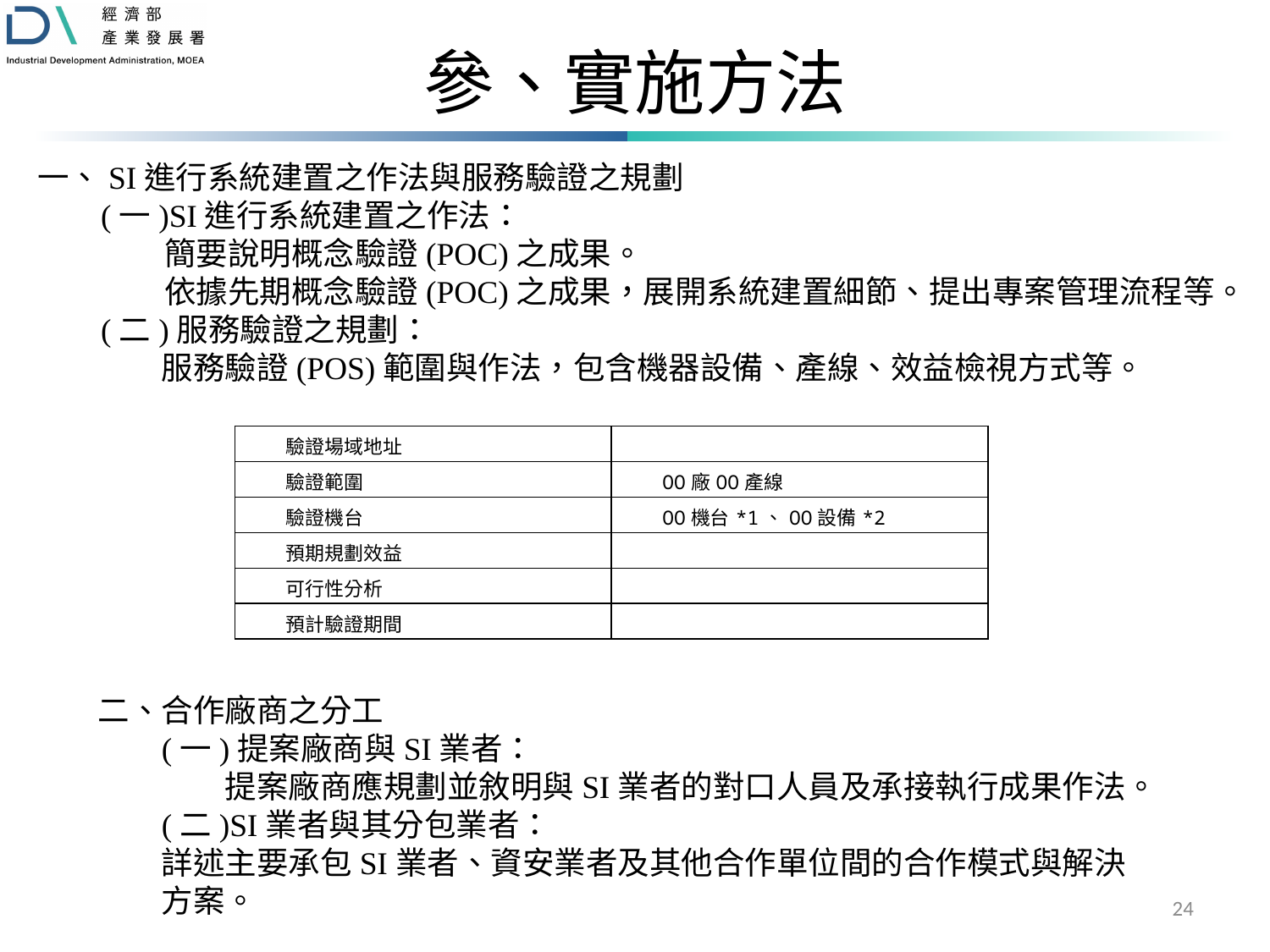

# 參、實施方法
一、SI進行系統建置之作法與服務驗證之規劃
(一)SI進行系統建置之作法：
簡要說明概念驗證(POC)之成果。
依據先期概念驗證(POC)之成果，展開系統建置細節、提出專案管理流程等。
(二)服務驗證之規劃：
服務驗證(POS)範圍與作法，包含機器設備、產線、效益檢視方式等。

二、合作廠商之分工
(一)提案廠商與SI業者：
提案廠商應規劃並敘明與SI業者的對口人員及承接執行成果作法。
(二)SI業者與其分包業者：
詳述主要承包SI業者、資安業者及其他合作單位間的合作模式與解決
方案。
| 驗證場域地址 |  |
| --- | --- |
| 驗證範圍 | OO廠OO產線 |
| 驗證機台 | OO機台\*1、OO設備\*2 |
| 預期規劃效益 |  |
| 可行性分析 |  |
| 預計驗證期間 |  |
24